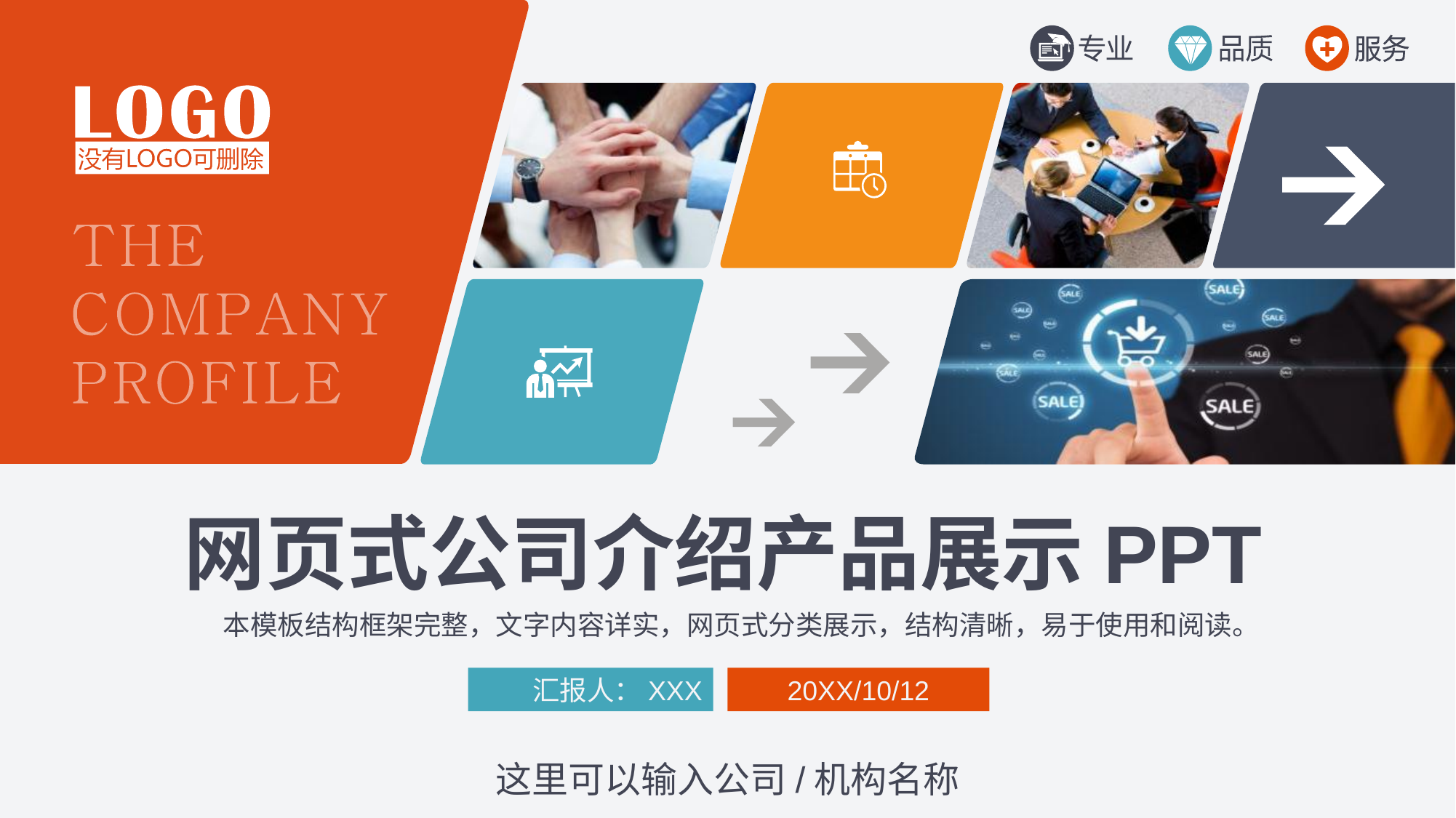

网页式公司介绍产品展示PPT
本模板结构框架完整，文字内容详实，网页式分类展示，结构清晰，易于使用和阅读。
汇报人：XXX
20XX/10/12
这里可以输入公司/机构名称